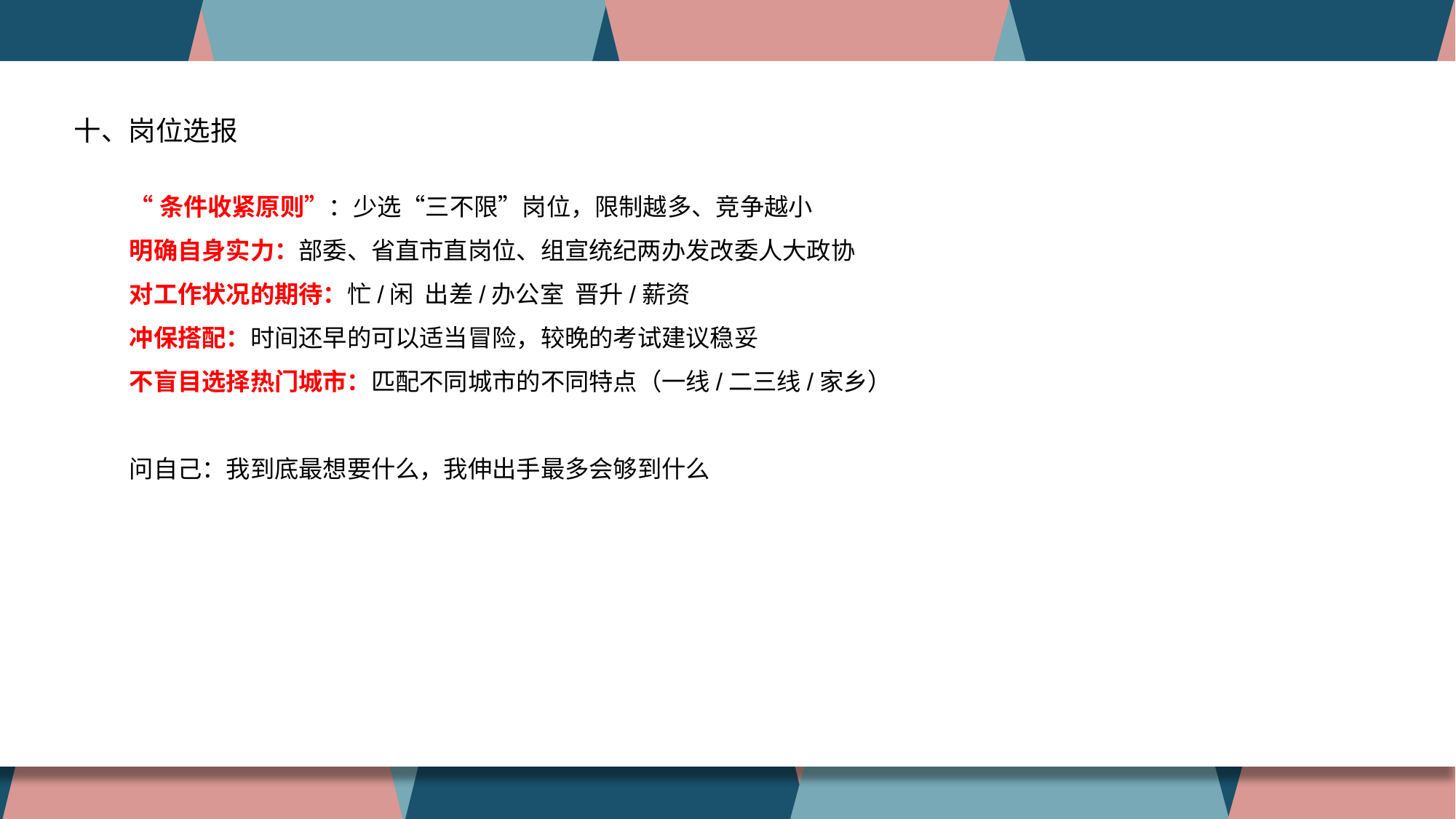

公务员考试：省考、国考，符合岗位所设的专业、学历等条件即可报考，面向人员范围广，社会性强
选调生考试：各省份自行面向特定高校选拔，门槛高，竞争小
十、岗位选报
“条件收紧原则”：少选“三不限”岗位，限制越多、竞争越小
明确自身实力：部委、省直市直岗位、组宣统纪两办发改委人大政协
对工作状况的期待：忙/闲  出差/办公室  晋升/薪资
冲保搭配：时间还早的可以适当冒险，较晚的考试建议稳妥
不盲目选择热门城市：匹配不同城市的不同特点（一线/二三线/家乡）

问自己：我到底最想要什么，我伸出手最多会够到什么